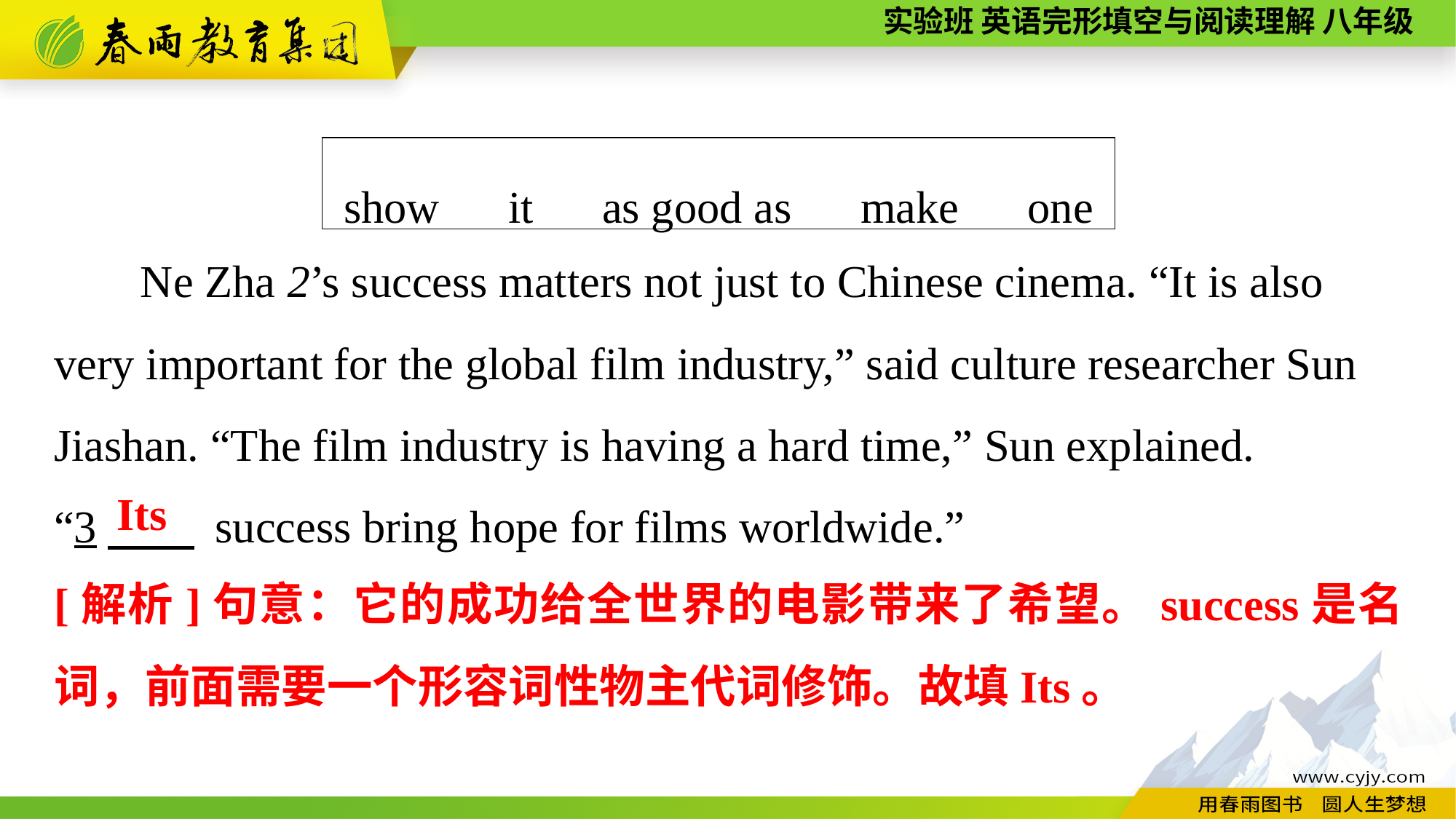

| show　it　as good as　make　one |
| --- |
Ne Zha 2’s success matters not just to Chinese cinema. “It is also very important for the global film industry,” said culture researcher Sun Jiashan. “The film industry is having a hard time,” Sun explained.
“3　     success bring hope for films worldwide.”
Its
[解析]句意：它的成功给全世界的电影带来了希望。success是名词，前面需要一个形容词性物主代词修饰。故填Its。